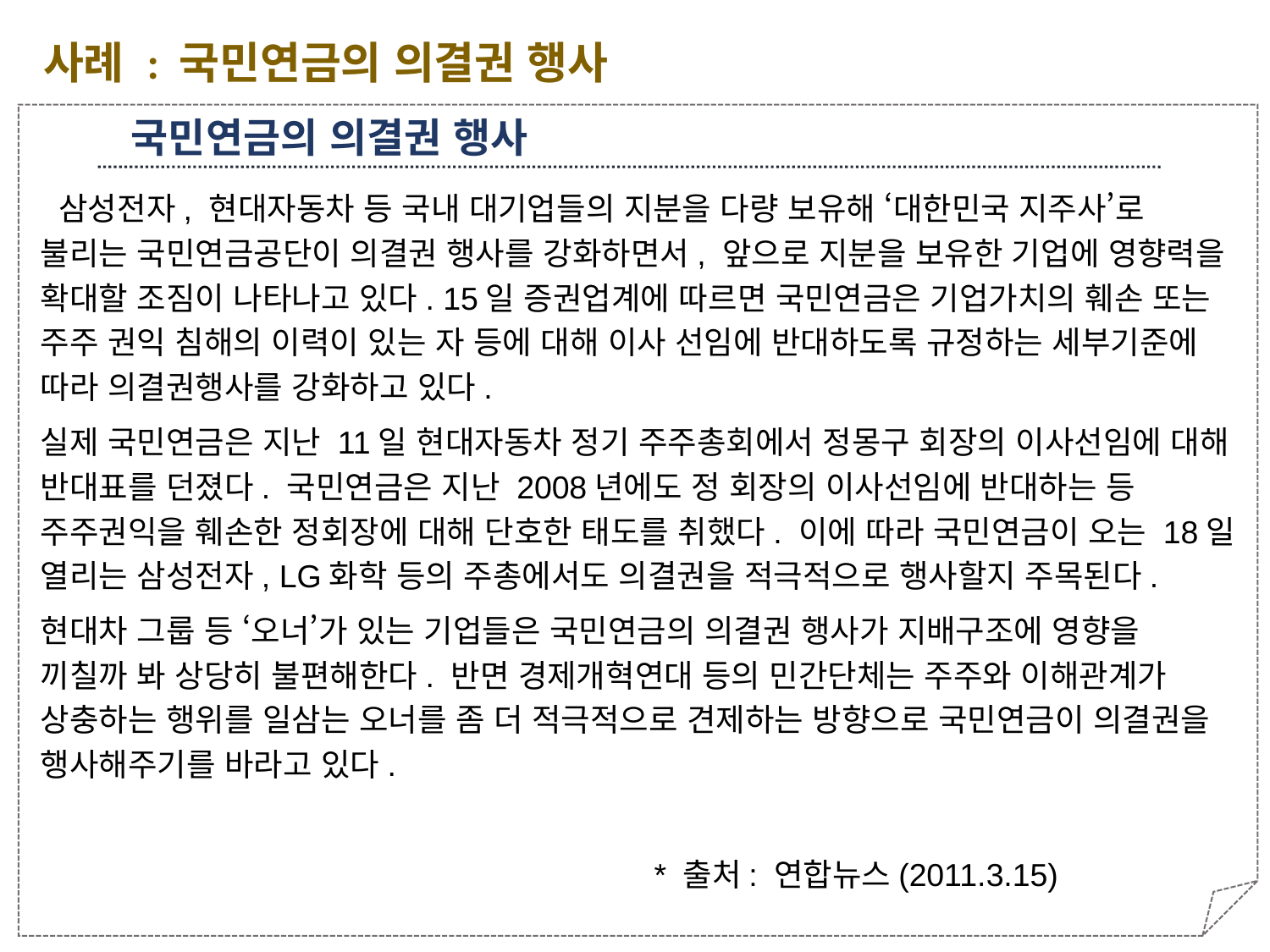

사례 : 국민연금의 의결권 행사

국민연금의 의결권 행사

 삼성전자, 현대자동차 등 국내 대기업들의 지분을 다량 보유해 ‘대한민국 지주사’로 불리는 국민연금공단이 의결권 행사를 강화하면서, 앞으로 지분을 보유한 기업에 영향력을 확대할 조짐이 나타나고 있다. 15일 증권업계에 따르면 국민연금은 기업가치의 훼손 또는 주주 권익 침해의 이력이 있는 자 등에 대해 이사 선임에 반대하도록 규정하는 세부기준에 따라 의결권행사를 강화하고 있다.
실제 국민연금은 지난 11일 현대자동차 정기 주주총회에서 정몽구 회장의 이사선임에 대해 반대표를 던졌다. 국민연금은 지난 2008년에도 정 회장의 이사선임에 반대하는 등 주주권익을 훼손한 정회장에 대해 단호한 태도를 취했다. 이에 따라 국민연금이 오는 18일 열리는 삼성전자, LG화학 등의 주총에서도 의결권을 적극적으로 행사할지 주목된다.
현대차 그룹 등 ‘오너’가 있는 기업들은 국민연금의 의결권 행사가 지배구조에 영향을 끼칠까 봐 상당히 불편해한다. 반면 경제개혁연대 등의 민간단체는 주주와 이해관계가 상충하는 행위를 일삼는 오너를 좀 더 적극적으로 견제하는 방향으로 국민연금이 의결권을 행사해주기를 바라고 있다.

                                                                     * 출처: 연합뉴스(2011.3.15)